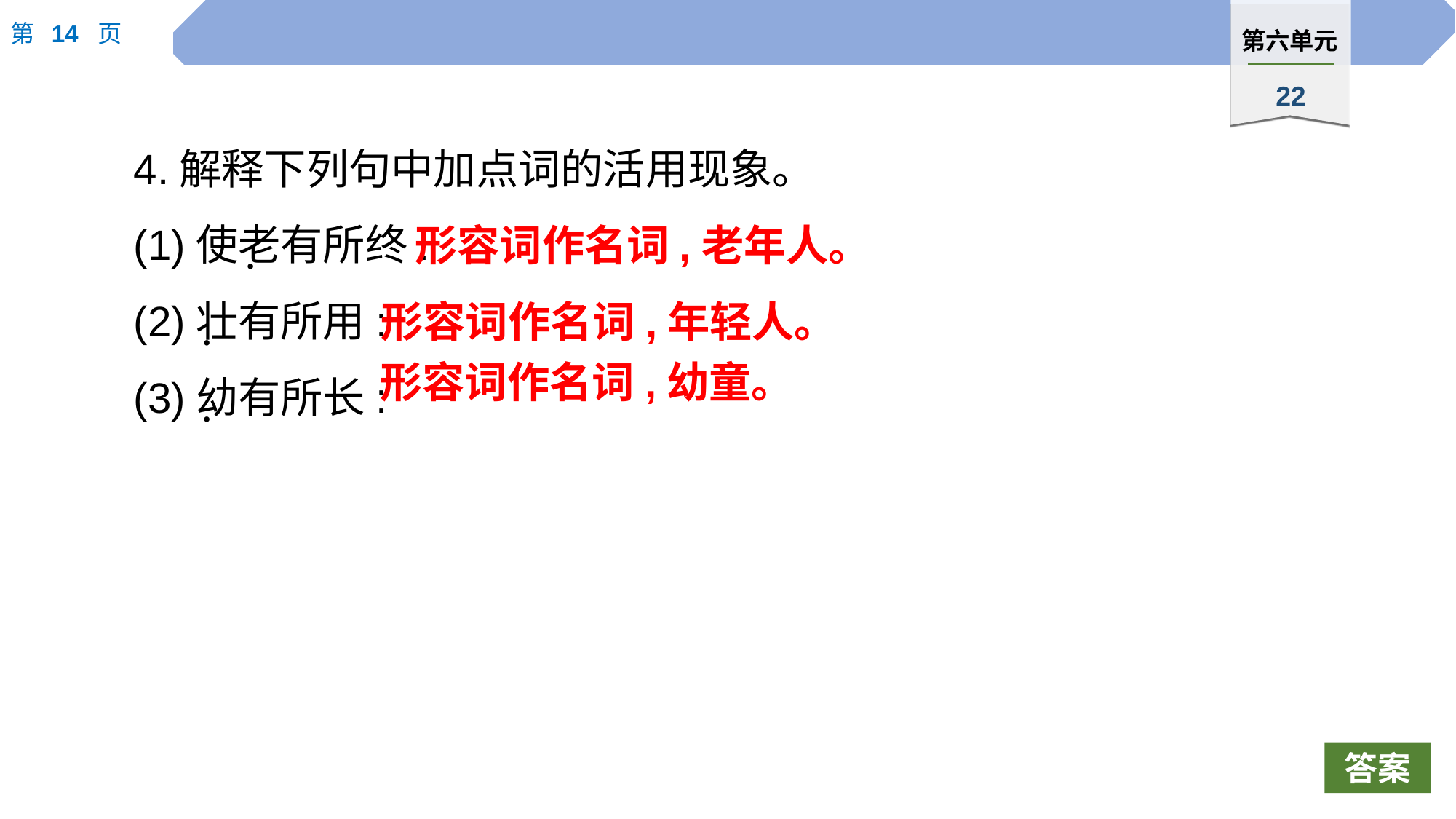

4.解释下列句中加点词的活用现象。
(1)使老有所终:
(2)壮有所用:
(3)幼有所长:
形容词作名词,老年人。
 ·
形容词作名词,年轻人。
 ·
形容词作名词,幼童。
 ·
答案